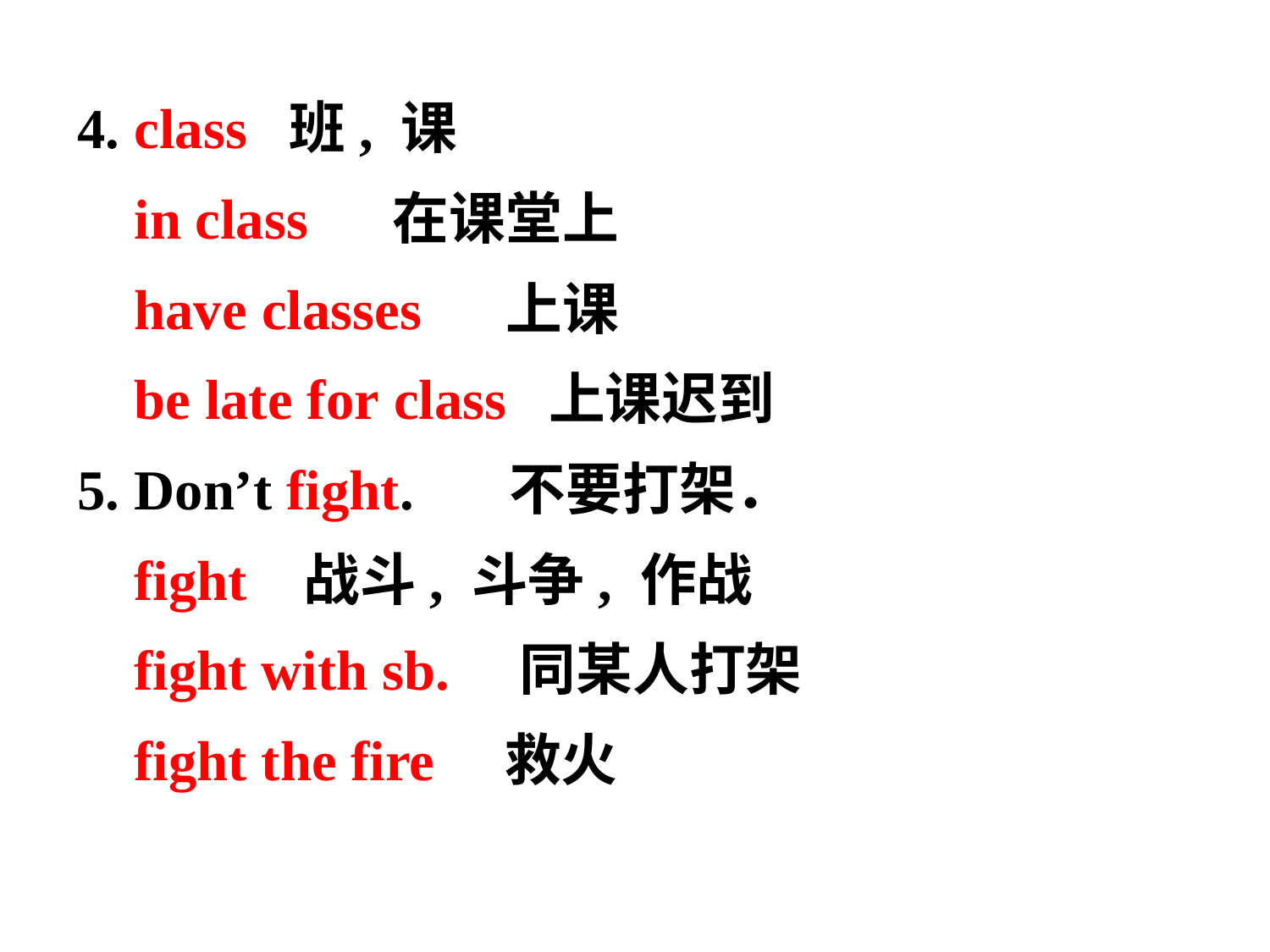

4. class  班, 课
    in class 　在课堂上
    have classes 　上课
    be late for class  上课迟到
5. Don’t fight.　  不要打架．
    fight   战斗, 斗争, 作战
    fight with sb.　同某人打架
    fight the fire　救火